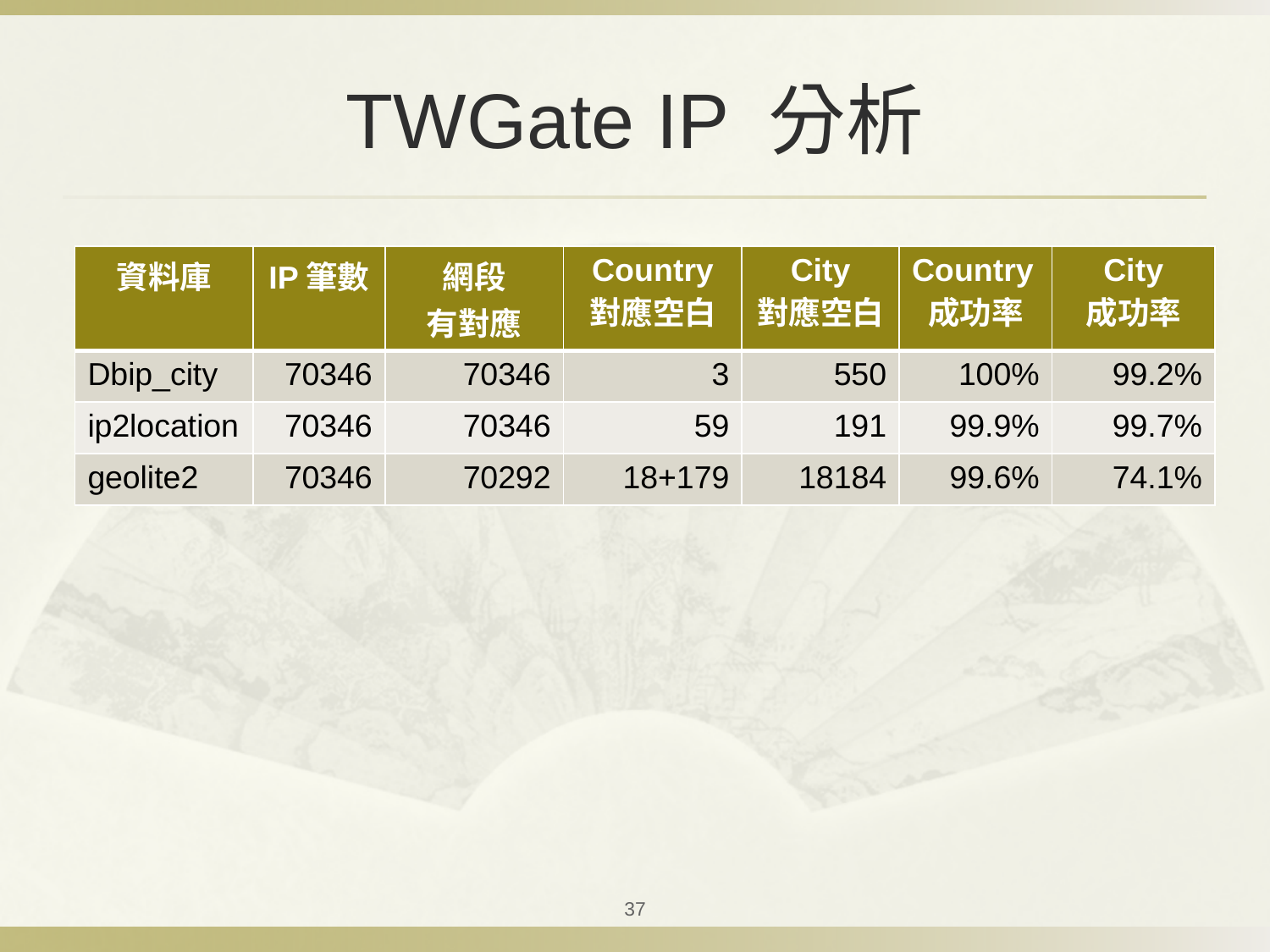

# TWGate IP 分析
| 資料庫 | IP筆數 | 網段 有對應 | Country 對應空白 | City 對應空白 | Country成功率 | City 成功率 |
| --- | --- | --- | --- | --- | --- | --- |
| Dbip\_city | 70346 | 70346 | 3 | 550 | 100% | 99.2% |
| ip2location | 70346 | 70346 | 59 | 191 | 99.9% | 99.7% |
| geolite2 | 70346 | 70292 | 18+179 | 18184 | 99.6% | 74.1% |
37